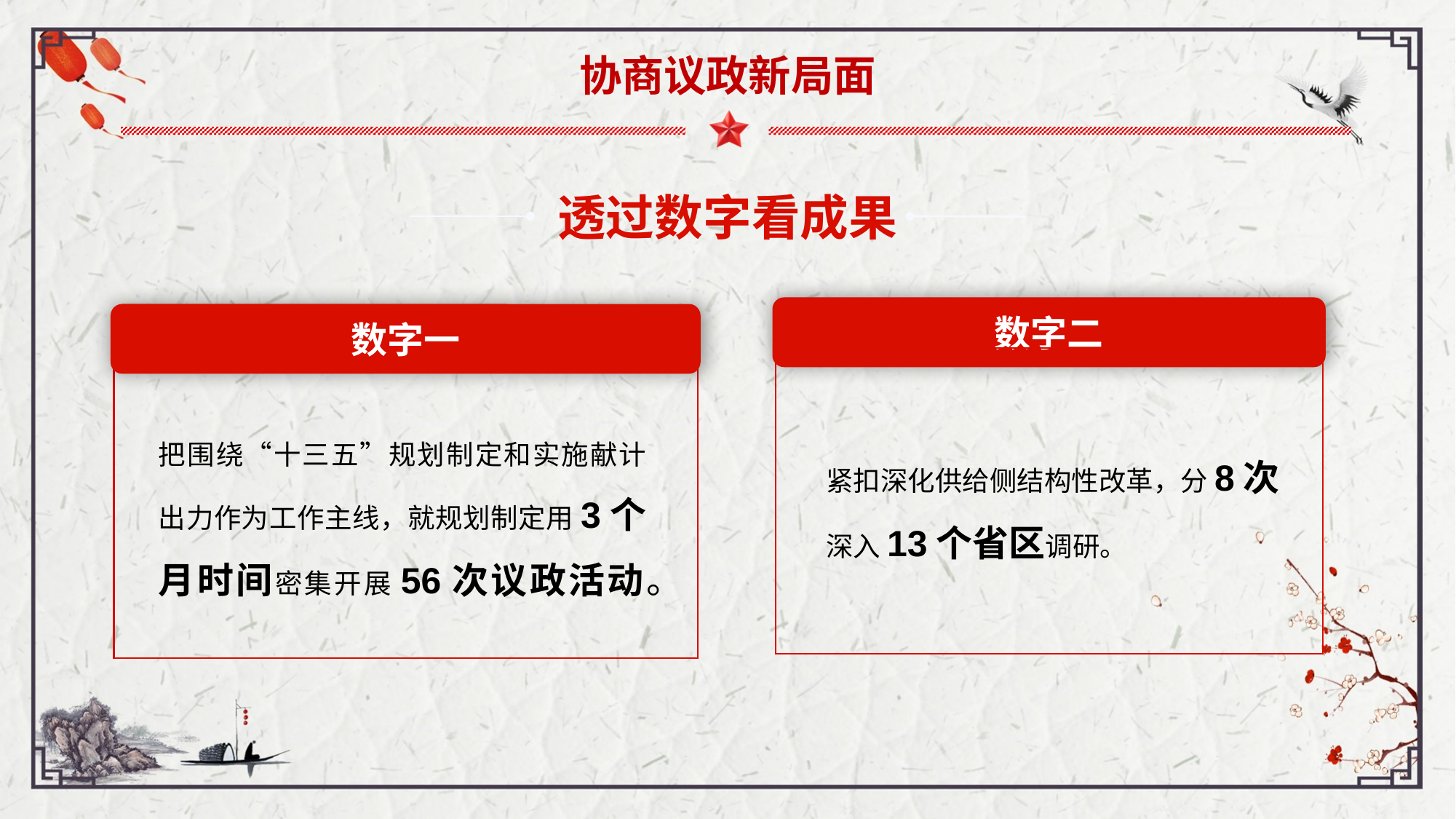

协商议政新局面
透过数字看成果
数字二

数字一

把围绕“十三五”规划制定和实施献计出力作为工作主线，就规划制定用3个月时间密集开展56次议政活动。

紧扣深化供给侧结构性改革，分8次深入13个省区调研。